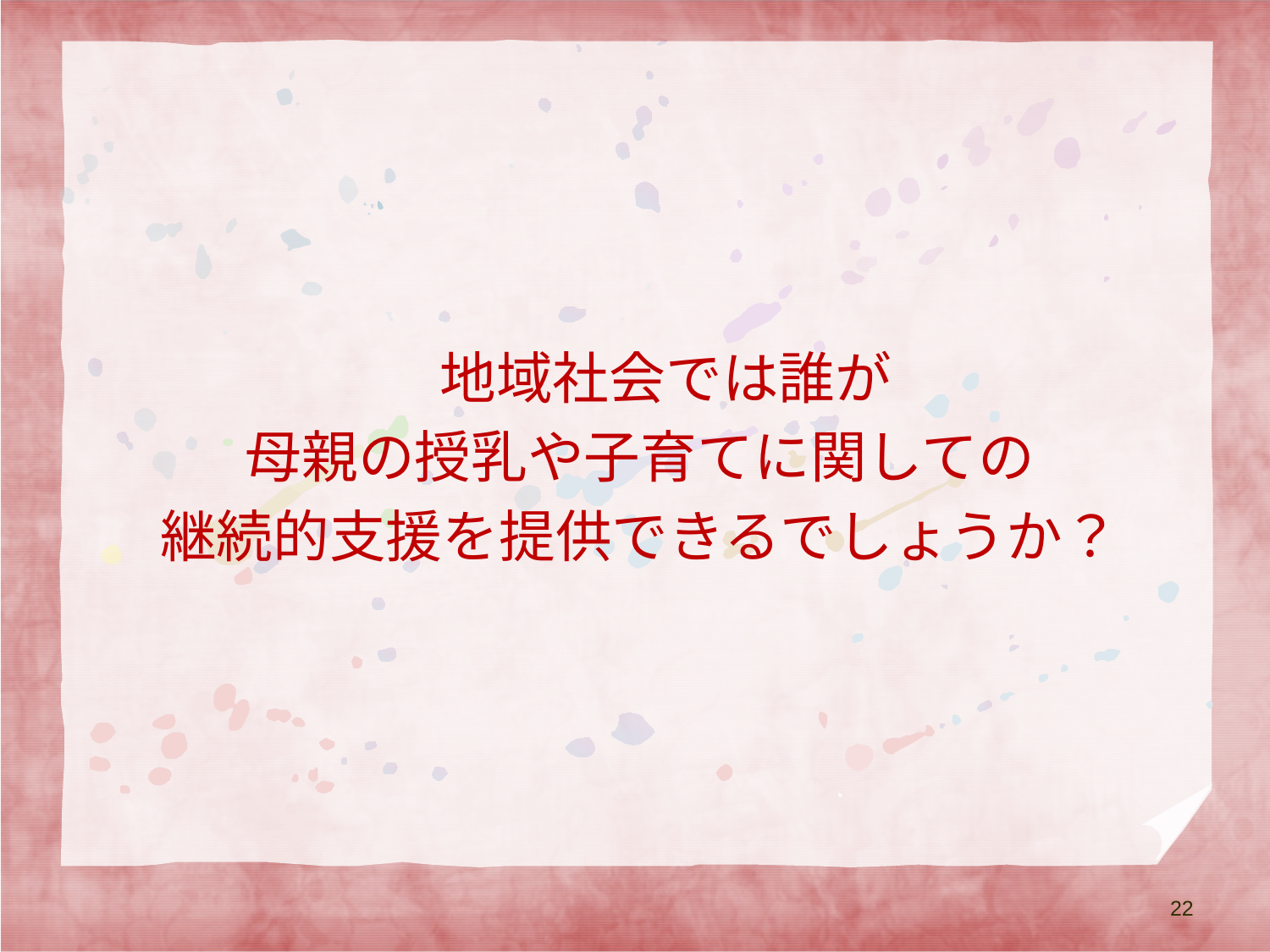

地域社会では誰が
母親の授乳や子育てに関しての
継続的支援を提供できるでしょうか？
22